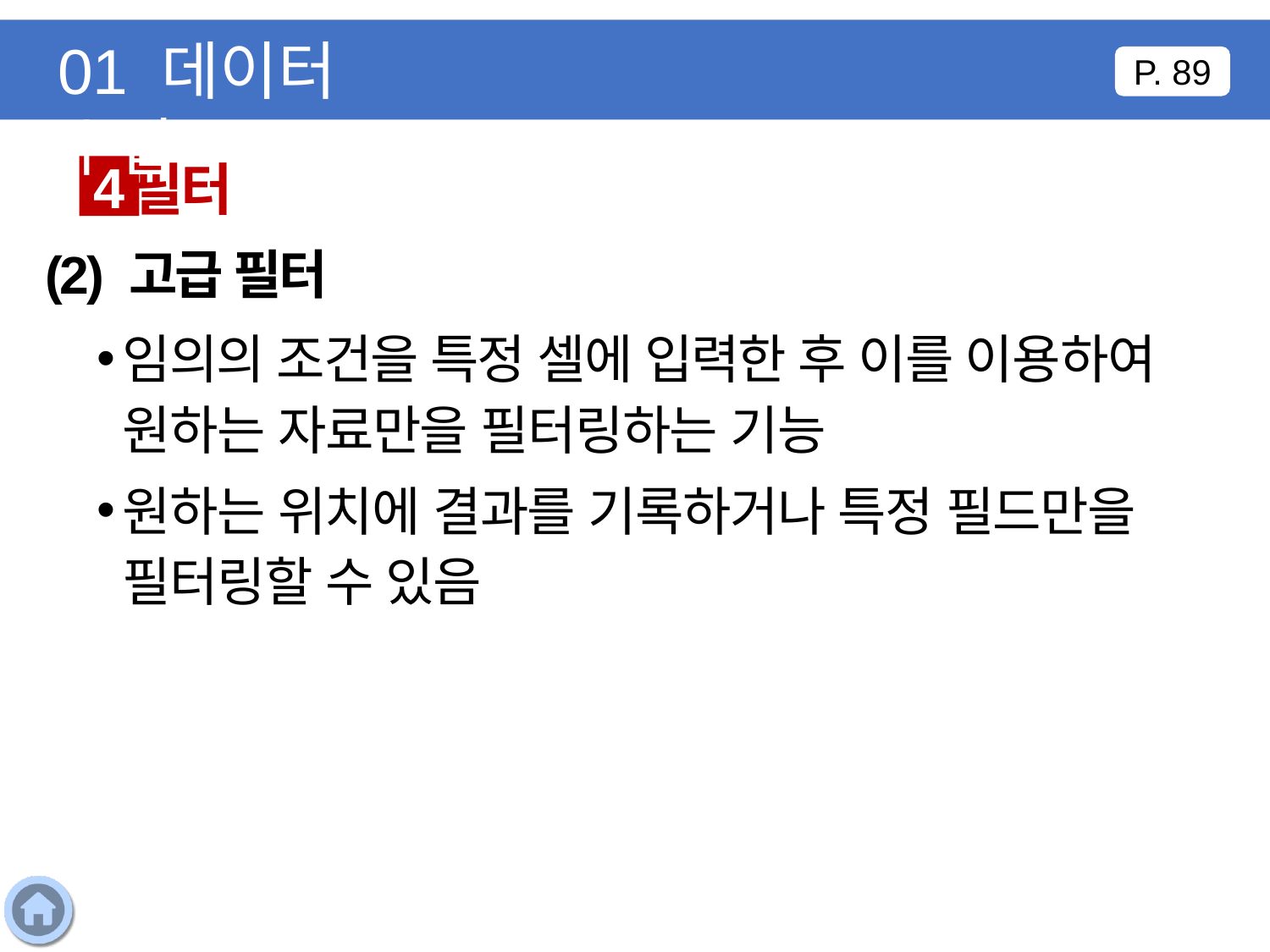

01 데이터 수집
P. 89
필터
4
(2) 고급 필터
임의의 조건을 특정 셀에 입력한 후 이를 이용하여 원하는 자료만을 필터링하는 기능
원하는 위치에 결과를 기록하거나 특정 필드만을 필터링할 수 있음